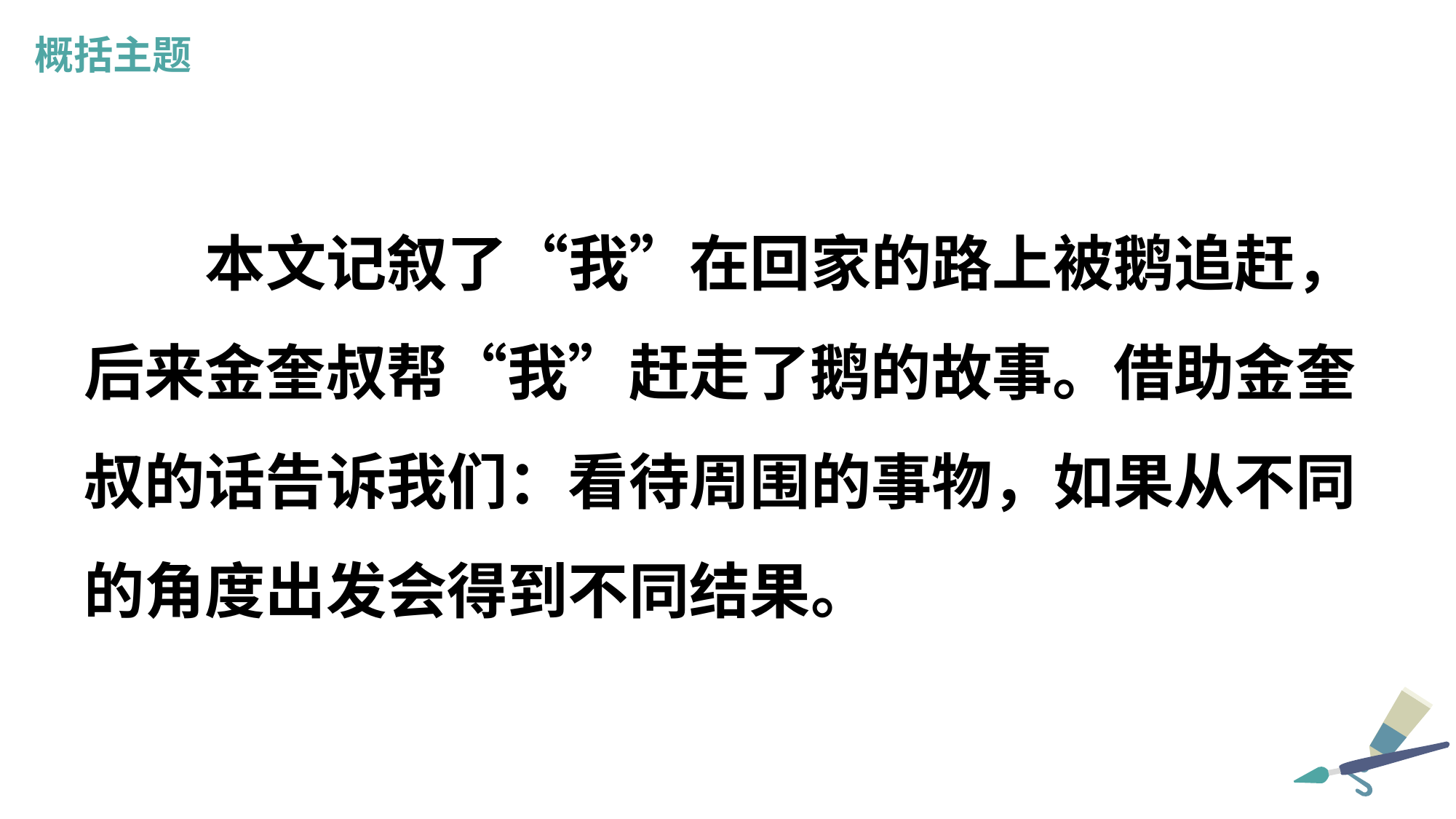

概括主题
本文记叙了“我”在回家的路上被鹅追赶，后来金奎叔帮“我”赶走了鹅的故事。借助金奎叔的话告诉我们：看待周围的事物，如果从不同的角度出发会得到不同结果。